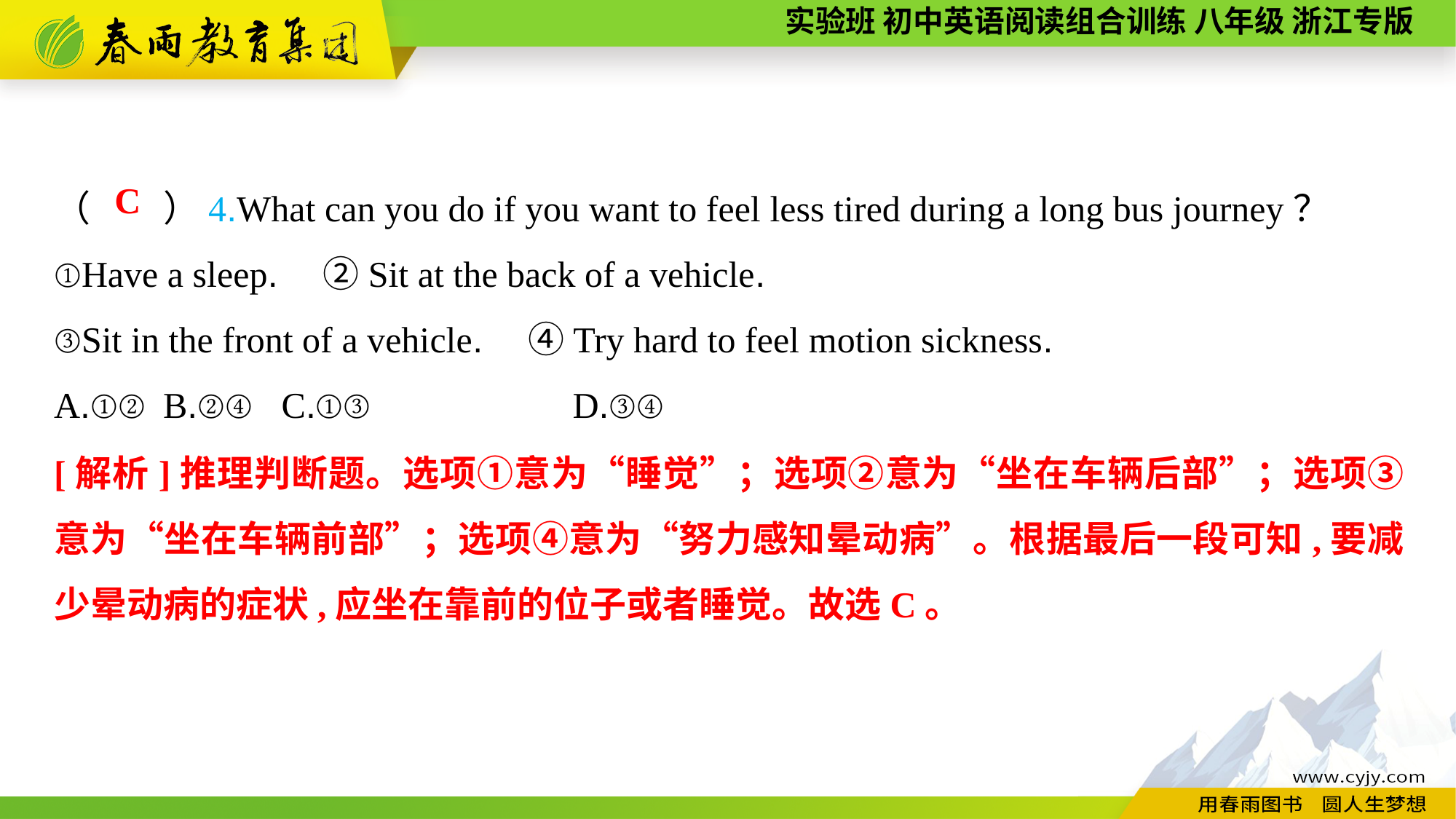

（　　）4.What can you do if you want to feel less tired during a long bus journey？
①Have a sleep.　②Sit at the back of a vehicle.
③Sit in the front of a vehicle.　④Try hard to feel motion sickness.
A.①②	B.②④	 C.①③		         D.③④
C
[解析]推理判断题。选项①意为“睡觉”；选项②意为“坐在车辆后部”；选项③意为“坐在车辆前部”；选项④意为“努力感知晕动病”。根据最后一段可知,要减少晕动病的症状,应坐在靠前的位子或者睡觉。故选C。